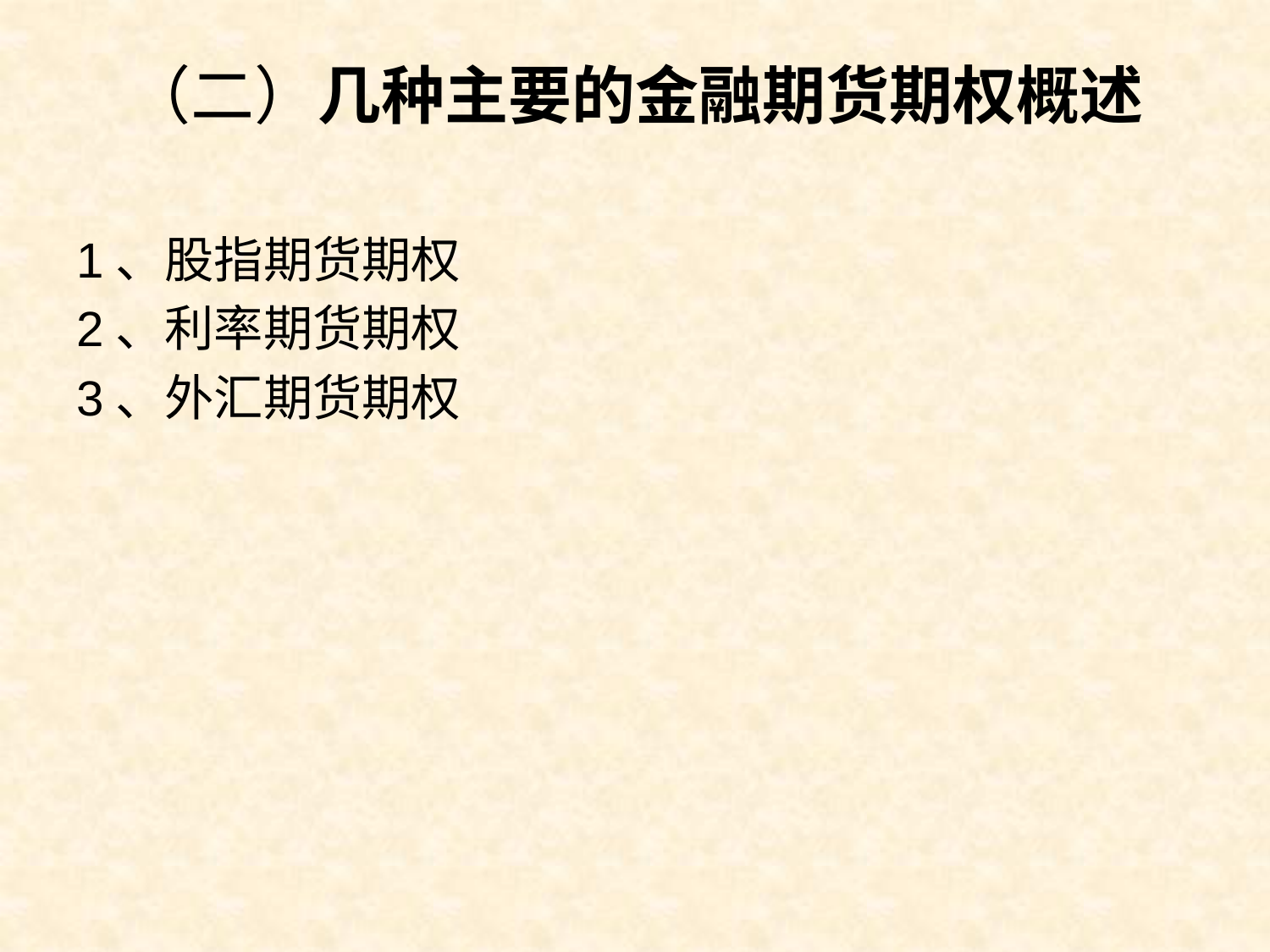

# （二）几种主要的金融期货期权概述
1、股指期货期权
2、利率期货期权
3、外汇期货期权